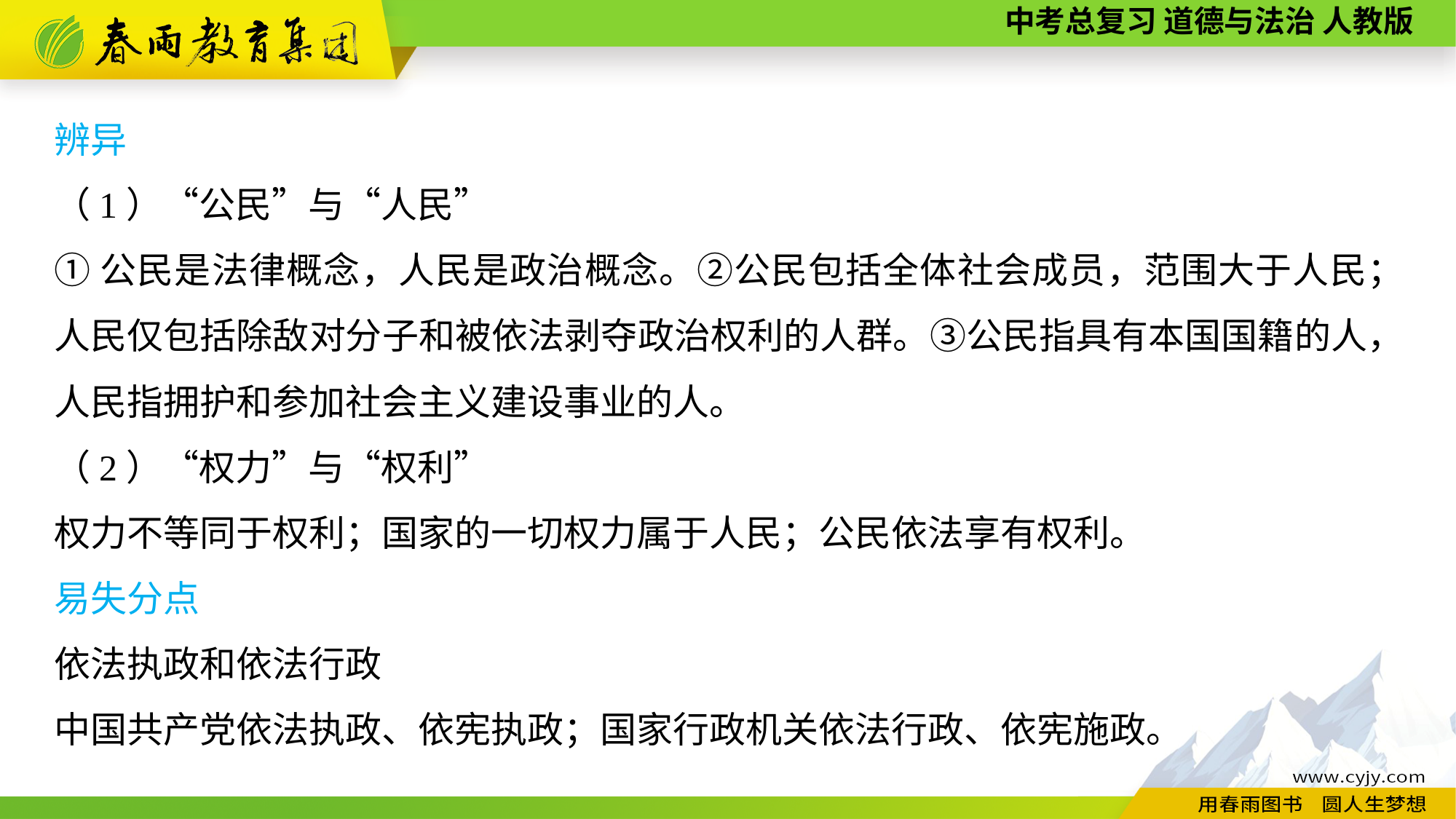

辨异
（1）“公民”与“人民”
①公民是法律概念，人民是政治概念。②公民包括全体社会成员，范围大于人民；人民仅包括除敌对分子和被依法剥夺政治权利的人群。③公民指具有本国国籍的人，人民指拥护和参加社会主义建设事业的人。
（2）“权力”与“权利”
权力不等同于权利；国家的一切权力属于人民；公民依法享有权利。
易失分点
依法执政和依法行政
中国共产党依法执政、依宪执政；国家行政机关依法行政、依宪施政。